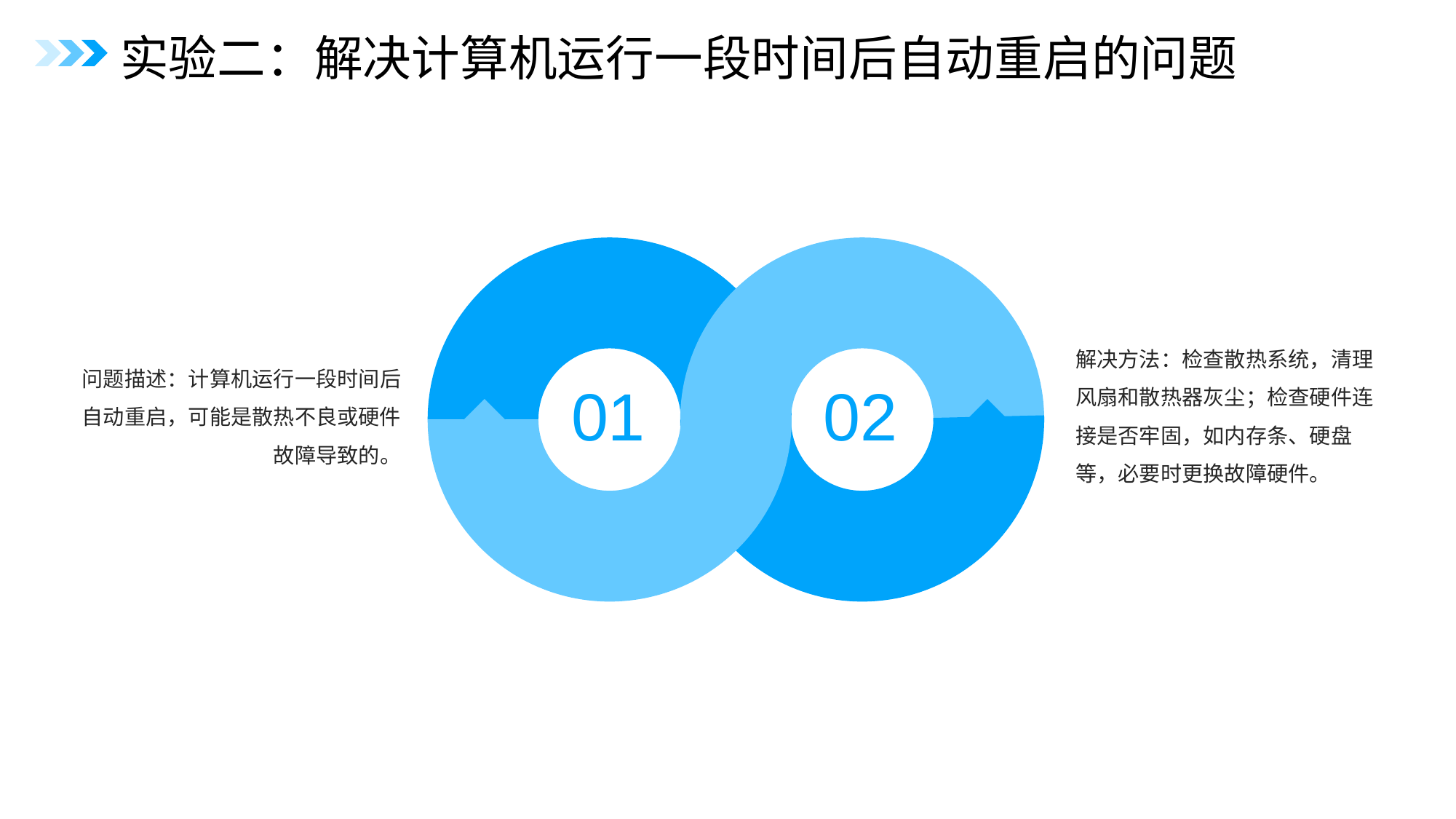

实验二：解决计算机运行一段时间后自动重启的问题

解决方法：检查散热系统，清理风扇和散热器灰尘；检查硬件连接是否牢固，如内存条、硬盘等，必要时更换故障硬件。
问题描述：计算机运行一段时间后自动重启，可能是散热不良或硬件故障导致的。

01
02